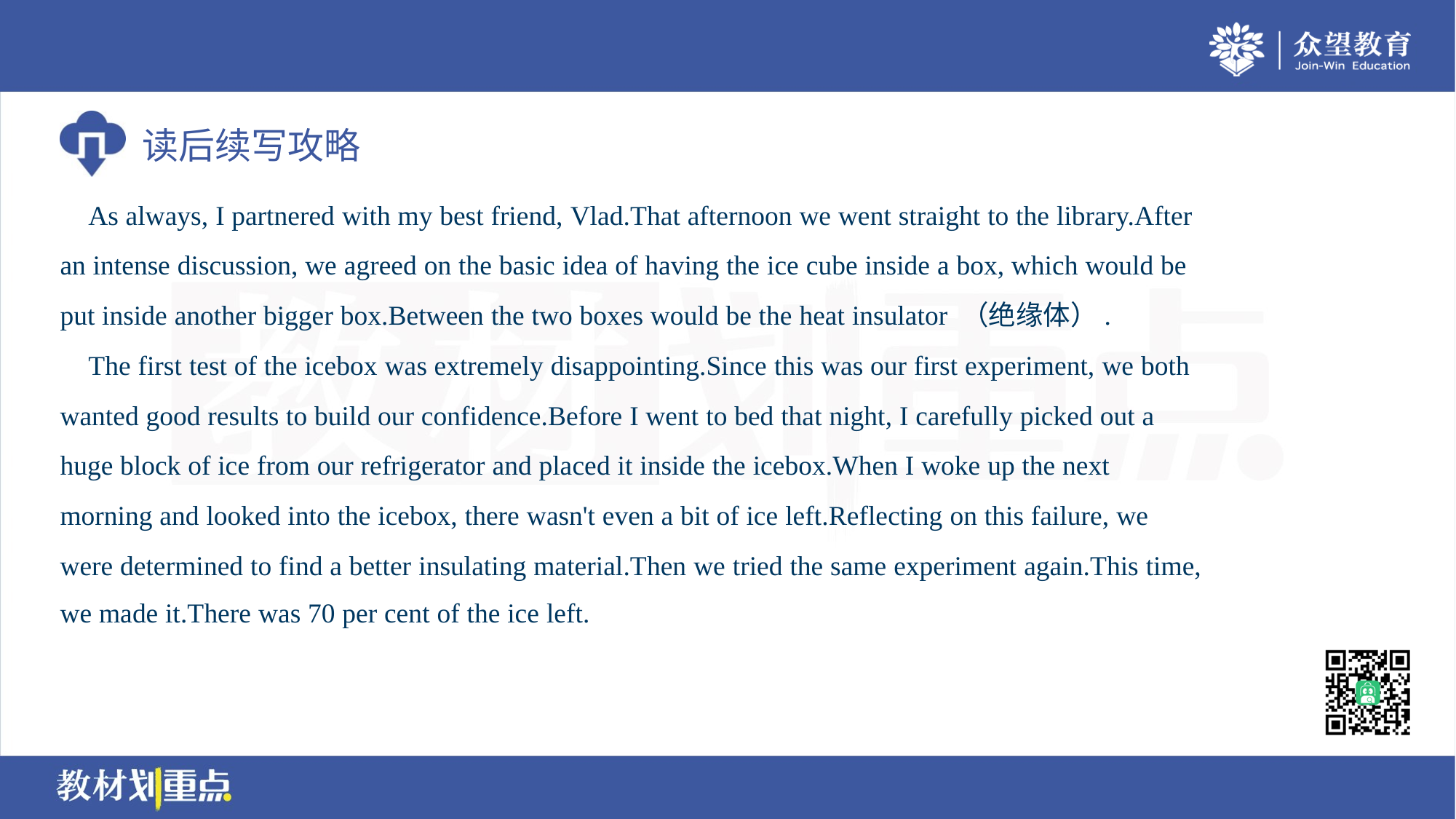

As always, I partnered with my best friend, Vlad.That afternoon we went straight to the library.After
an intense discussion, we agreed on the basic idea of having the ice cube inside a box, which would be
put inside another bigger box.Between the two boxes would be the heat insulator （绝缘体）.
    The first test of the icebox was extremely disappointing.Since this was our first experiment, we both
wanted good results to build our confidence.Before I went to bed that night, I carefully picked out a
huge block of ice from our refrigerator and placed it inside the icebox.When I woke up the next
morning and looked into the icebox, there wasn't even a bit of ice left.Reflecting on this failure, we
were determined to find a better insulating material.Then we tried the same experiment again.This time,
we made it.There was 70 per cent of the ice left.